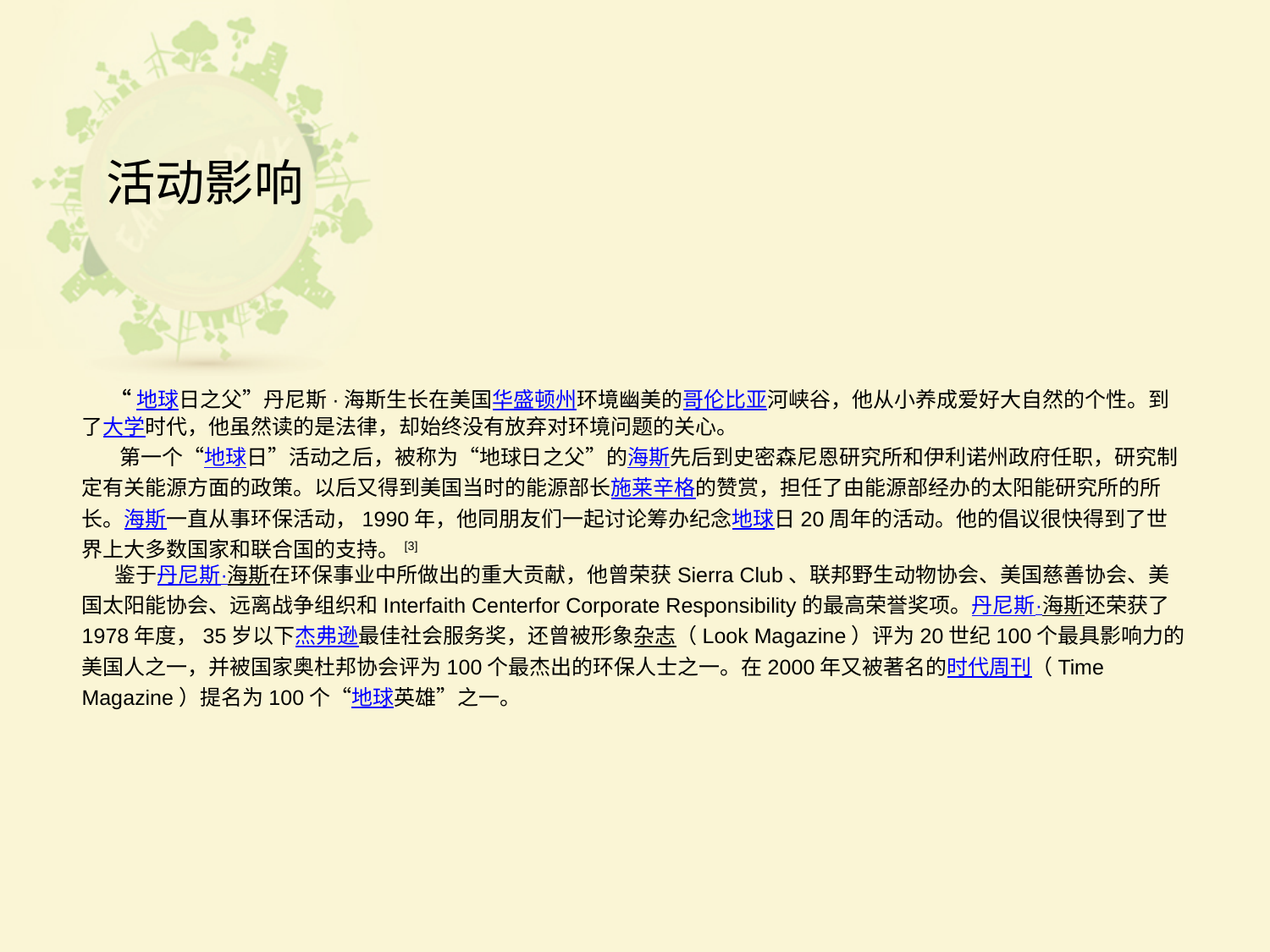

活动影响
点击添加文本
     “地球日之父”丹尼斯·海斯生长在美国华盛顿州环境幽美的哥伦比亚河峡谷，他从小养成爱好大自然的个性。到了大学时代，他虽然读的是法律，却始终没有放弃对环境问题的关心。
       第一个“地球日”活动之后，被称为“地球日之父”的海斯先后到史密森尼恩研究所和伊利诺州政府任职，研究制定有关能源方面的政策。以后又得到美国当时的能源部长施莱辛格的赞赏，担任了由能源部经办的太阳能研究所的所长。海斯一直从事环保活动，1990年，他同朋友们一起讨论筹办纪念地球日20周年的活动。他的倡议很快得到了世界上大多数国家和联合国的支持。[3]
      鉴于丹尼斯·海斯在环保事业中所做出的重大贡献，他曾荣获Sierra Club、联邦野生动物协会、美国慈善协会、美国太阳能协会、远离战争组织和Interfaith Centerfor Corporate Responsibility的最高荣誉奖项。丹尼斯·海斯还荣获了1978年度，35岁以下杰弗逊最佳社会服务奖，还曾被形象杂志（Look Magazine）评为20世纪100个最具影响力的美国人之一，并被国家奥杜邦协会评为100个最杰出的环保人士之一。在2000年又被著名的时代周刊（Time Magazine）提名为100个“地球英雄”之一。

点击添加文本
点击添加文本
点击添加文本